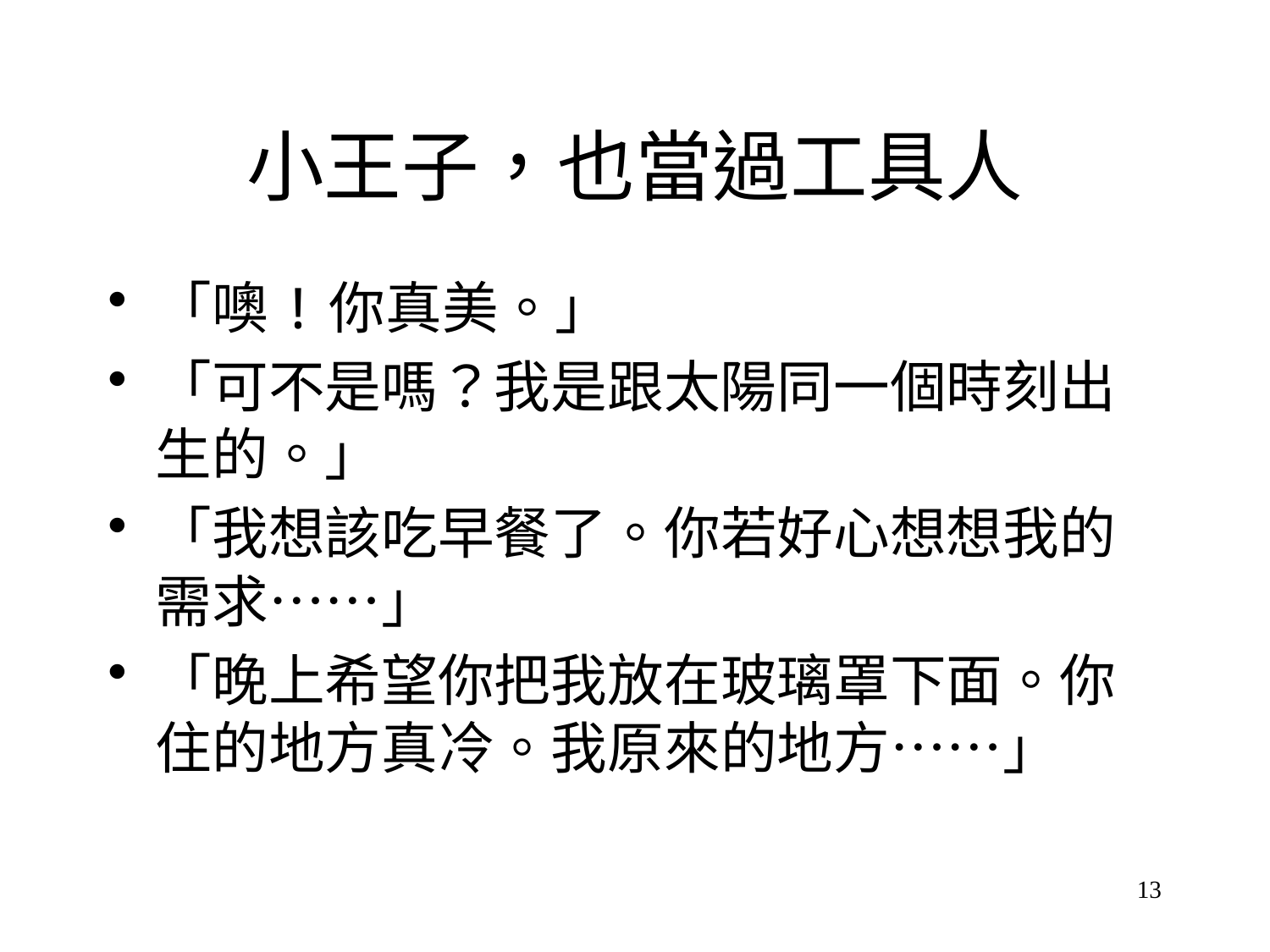

# 小王子，也當過工具人
「噢!你真美。」
「可不是嗎？我是跟太陽同一個時刻出生的。」
「我想該吃早餐了。你若好心想想我的需求……」
「晚上希望你把我放在玻璃罩下面。你住的地方真冷。我原來的地方……」

13